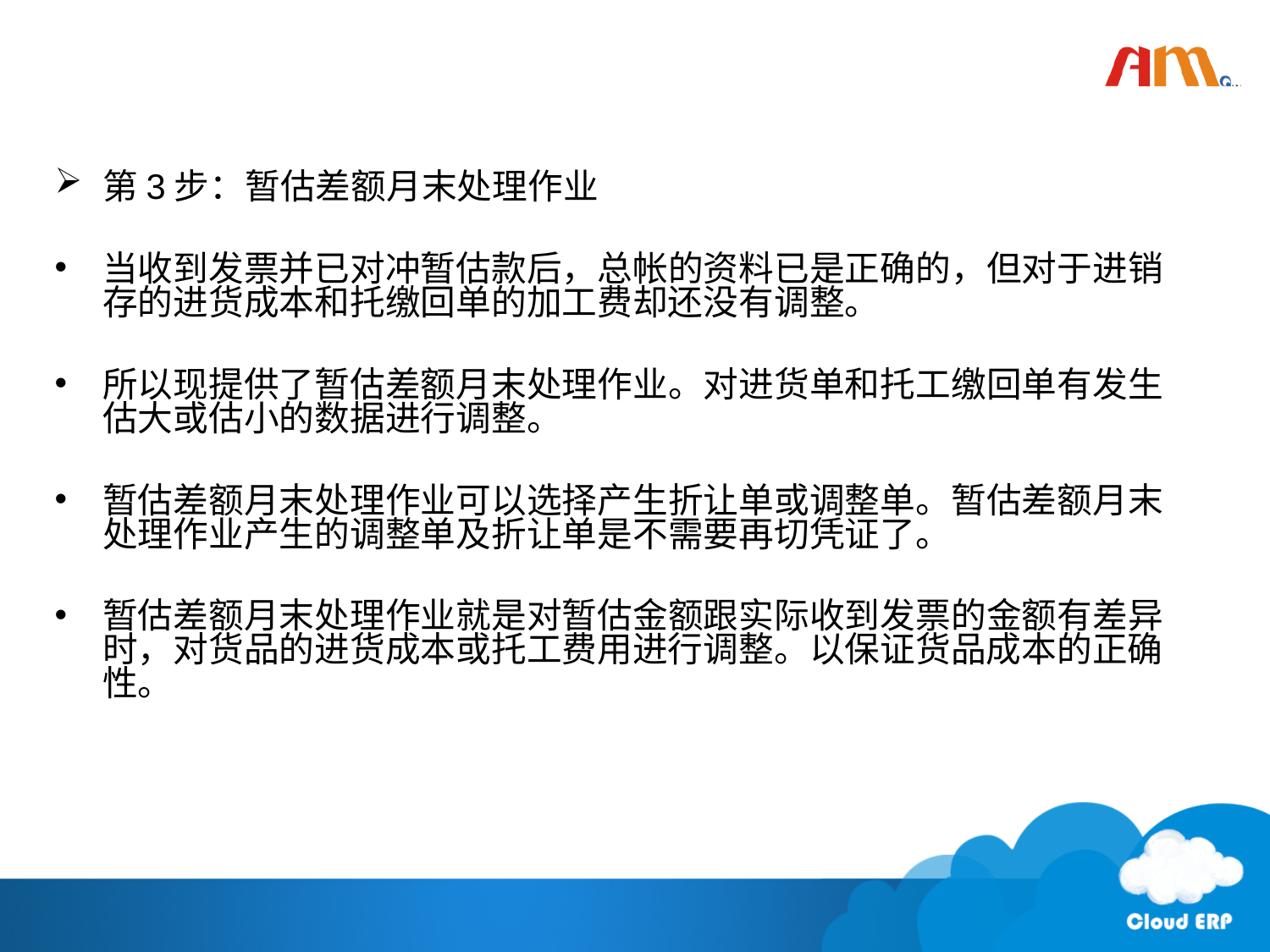

#
第3步：暂估差额月末处理作业

当收到发票并已对冲暂估款后，总帐的资料已是正确的，但对于进销存的进货成本和托缴回单的加工费却还没有调整。

所以现提供了暂估差额月末处理作业。对进货单和托工缴回单有发生估大或估小的数据进行调整。

暂估差额月末处理作业可以选择产生折让单或调整单。暂估差额月末处理作业产生的调整单及折让单是不需要再切凭证了。

暂估差额月末处理作业就是对暂估金额跟实际收到发票的金额有差异时，对货品的进货成本或托工费用进行调整。以保证货品成本的正确性。